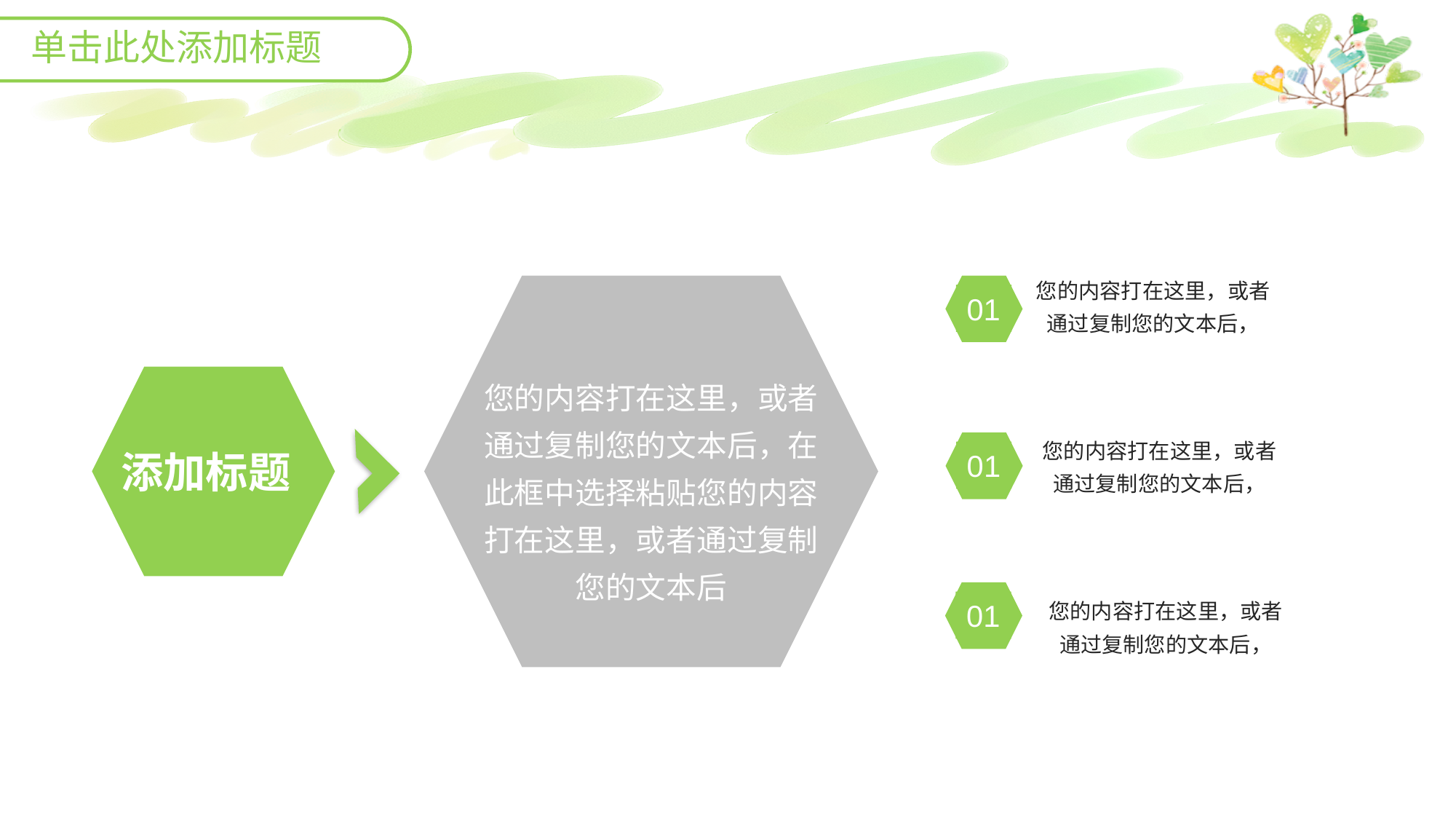

单击此处添加标题
您的内容打在这里，或者通过复制您的文本后，

01

您的内容打在这里，或者通过复制您的文本后，在此框中选择粘贴您的内容打在这里，或者通过复制您的文本后

添加标题
您的内容打在这里，或者通过复制您的文本后，

01

01
您的内容打在这里，或者通过复制您的文本后，